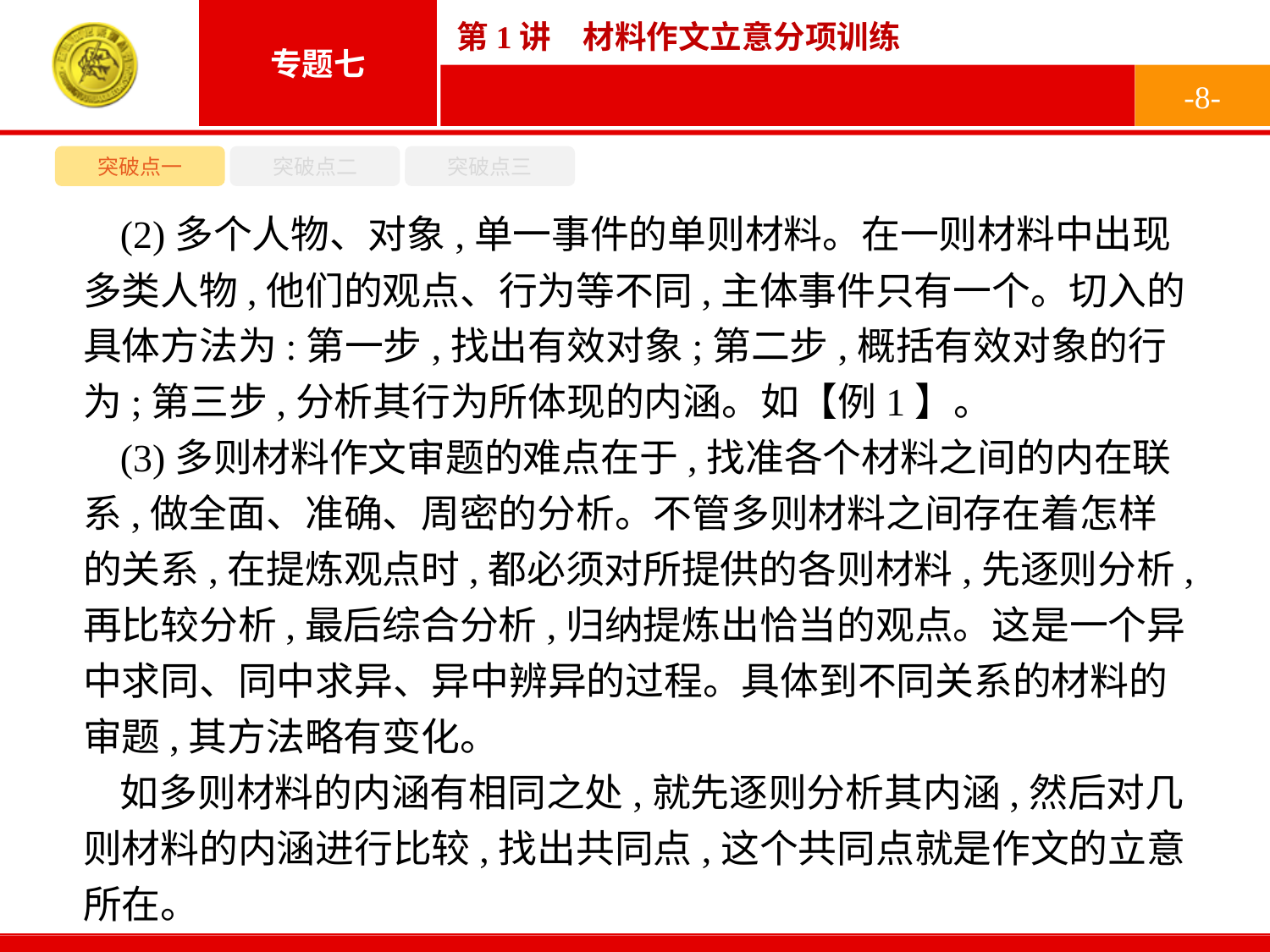

-8-
突破点一
突破点二
突破点三
(2)多个人物、对象,单一事件的单则材料。在一则材料中出现多类人物,他们的观点、行为等不同,主体事件只有一个。切入的具体方法为:第一步,找出有效对象;第二步,概括有效对象的行为;第三步,分析其行为所体现的内涵。如【例1】。
(3)多则材料作文审题的难点在于,找准各个材料之间的内在联系,做全面、准确、周密的分析。不管多则材料之间存在着怎样的关系,在提炼观点时,都必须对所提供的各则材料,先逐则分析,再比较分析,最后综合分析,归纳提炼出恰当的观点。这是一个异中求同、同中求异、异中辨异的过程。具体到不同关系的材料的审题,其方法略有变化。
如多则材料的内涵有相同之处,就先逐则分析其内涵,然后对几则材料的内涵进行比较,找出共同点,这个共同点就是作文的立意所在。